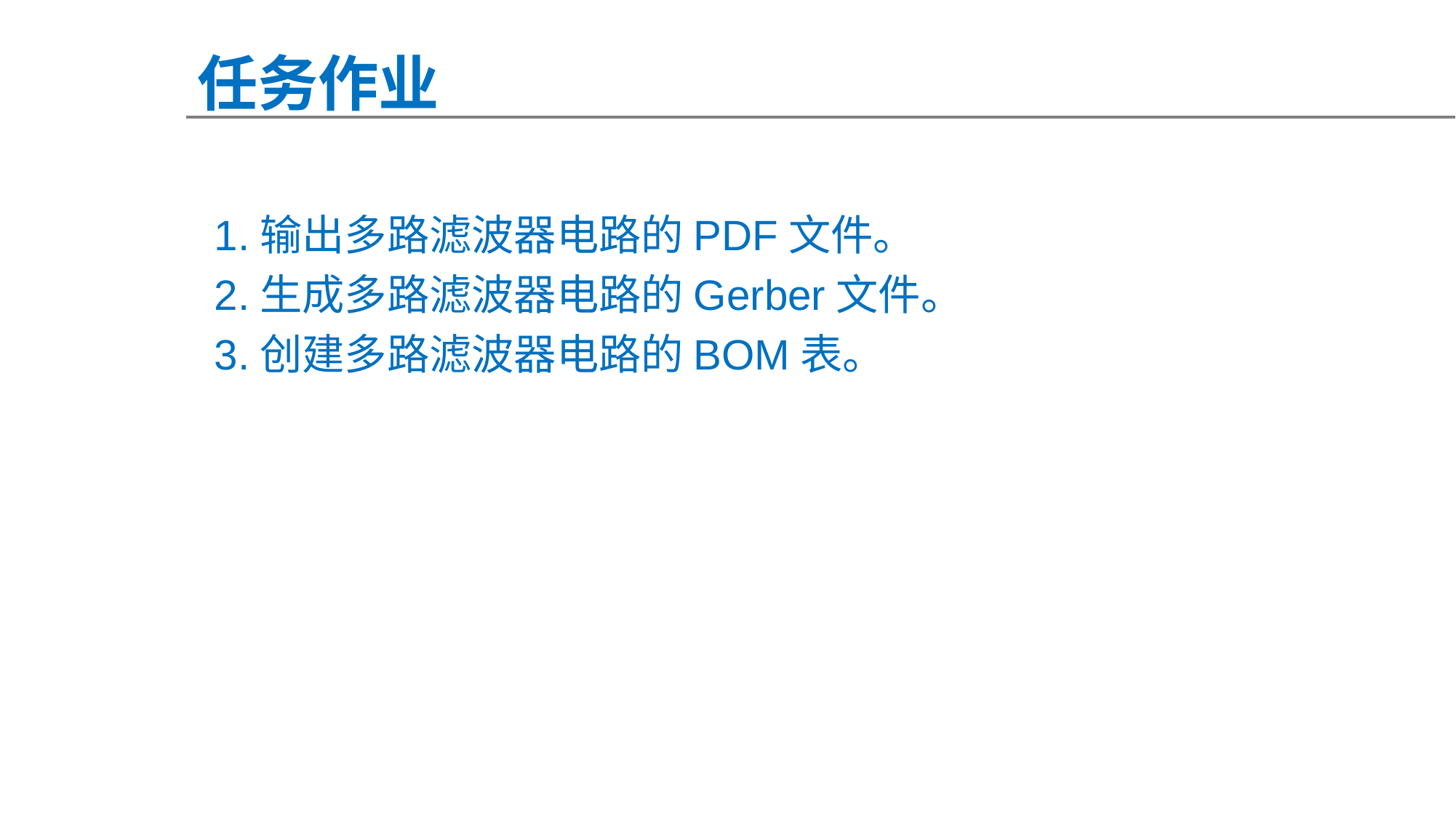

任务作业
1.输出多路滤波器电路的PDF文件。
2.生成多路滤波器电路的Gerber文件。
3.创建多路滤波器电路的BOM表。